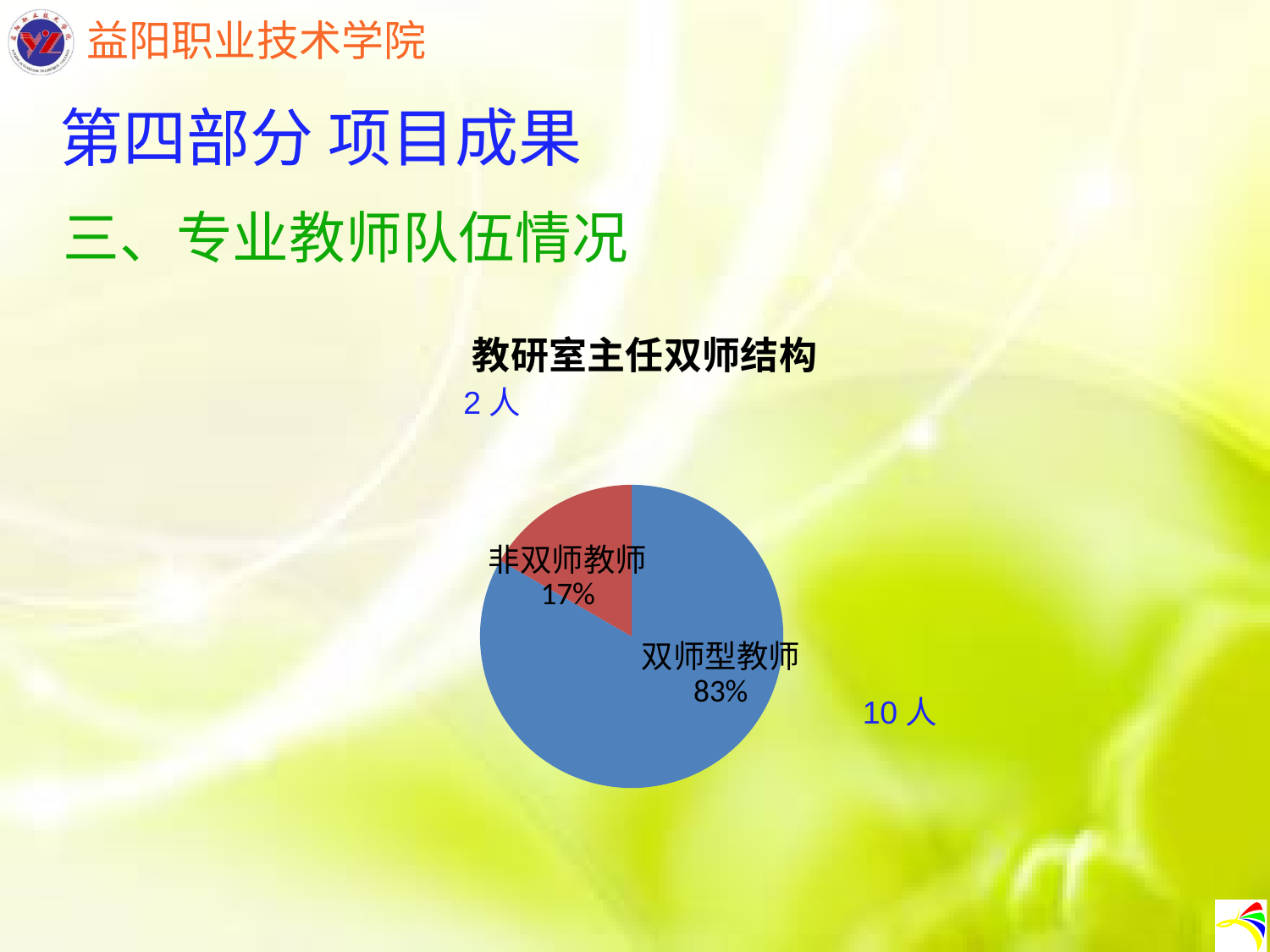

第四部分 项目成果
三、专业教师队伍情况

### Chart: 教研室主任双师结构

| Category | 双师结构 |
|---|---|
| 双师型教师 | 10.0 |
| 非双师教师 | 2.0 |
2人
10人